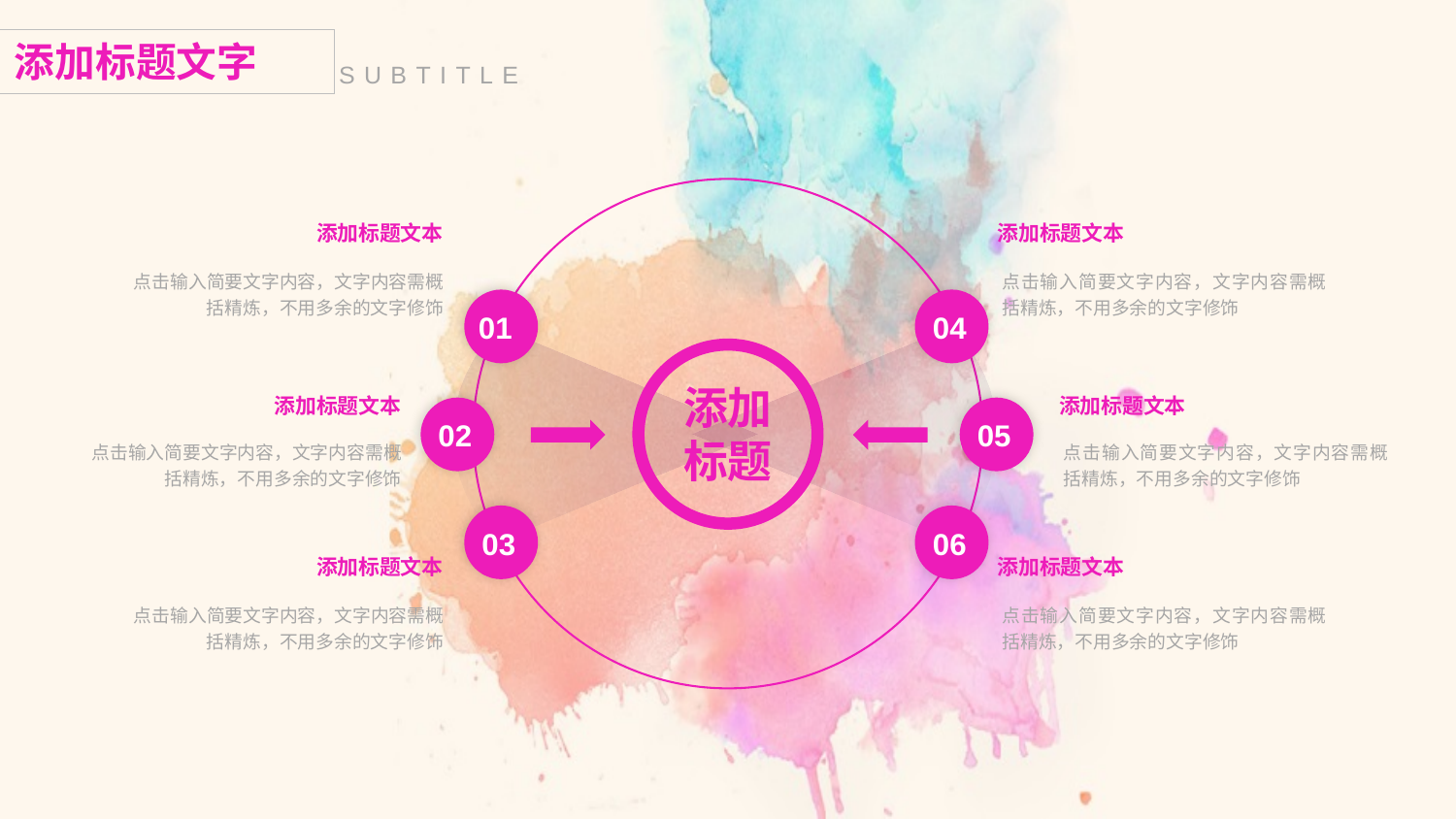

添加标题文本
添加标题文本
点击输入简要文字内容，文字内容需概括精炼，不用多余的文字修饰
点击输入简要文字内容，文字内容需概括精炼，不用多余的文字修饰

01

04

添加标题
添加标题文本
添加标题文本

02

05

点击输入简要文字内容，文字内容需概括精炼，不用多余的文字修饰
点击输入简要文字内容，文字内容需概括精炼，不用多余的文字修饰

03

06
添加标题文本
添加标题文本
点击输入简要文字内容，文字内容需概括精炼，不用多余的文字修饰
点击输入简要文字内容，文字内容需概括精炼，不用多余的文字修饰